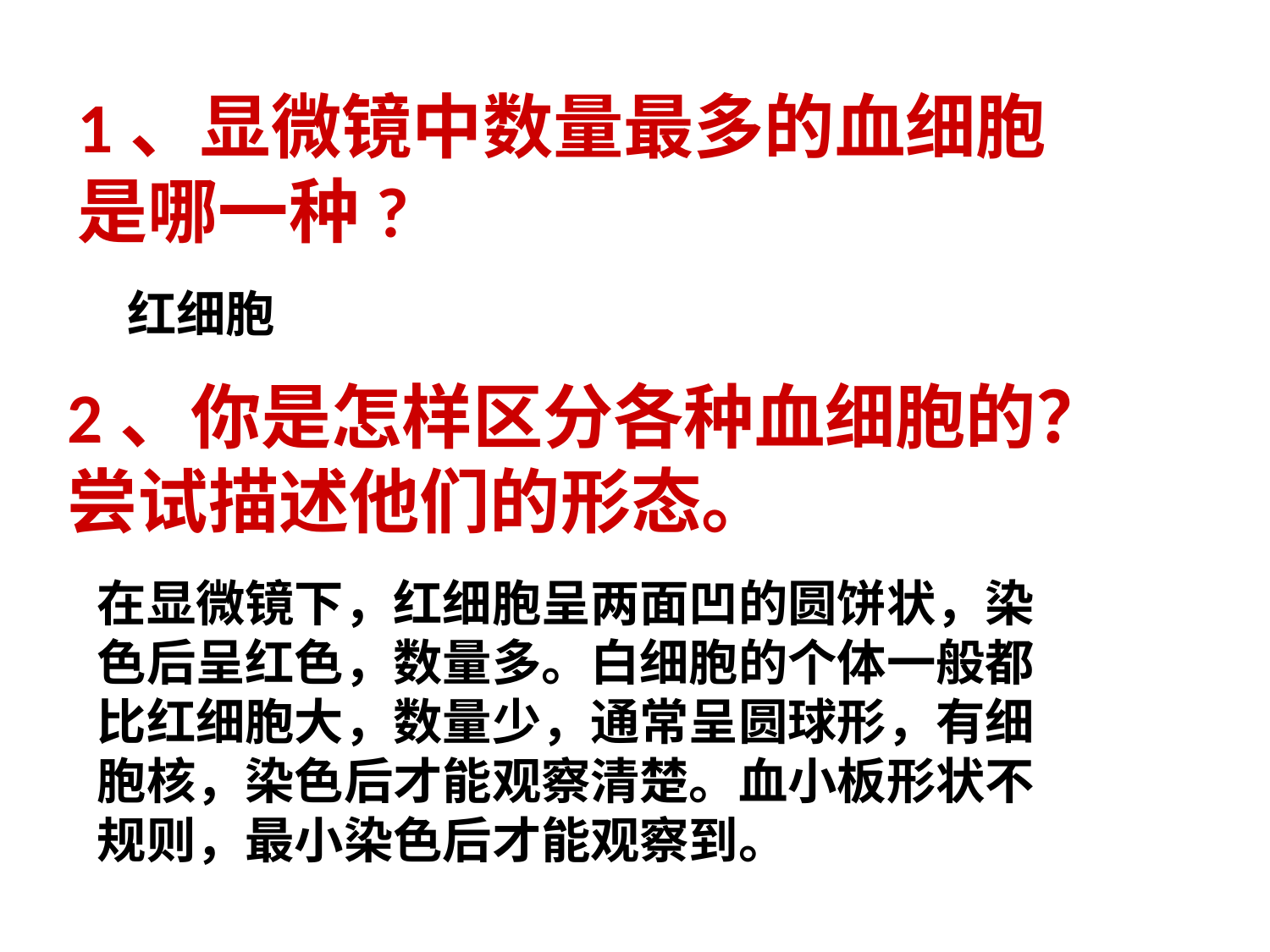

1、显微镜中数量最多的血细胞是哪一种?
红细胞
2、你是怎样区分各种血细胞的？尝试描述他们的形态。
在显微镜下，红细胞呈两面凹的圆饼状，染色后呈红色，数量多。白细胞的个体一般都比红细胞大，数量少，通常呈圆球形，有细胞核，染色后才能观察清楚。血小板形状不规则，最小染色后才能观察到。